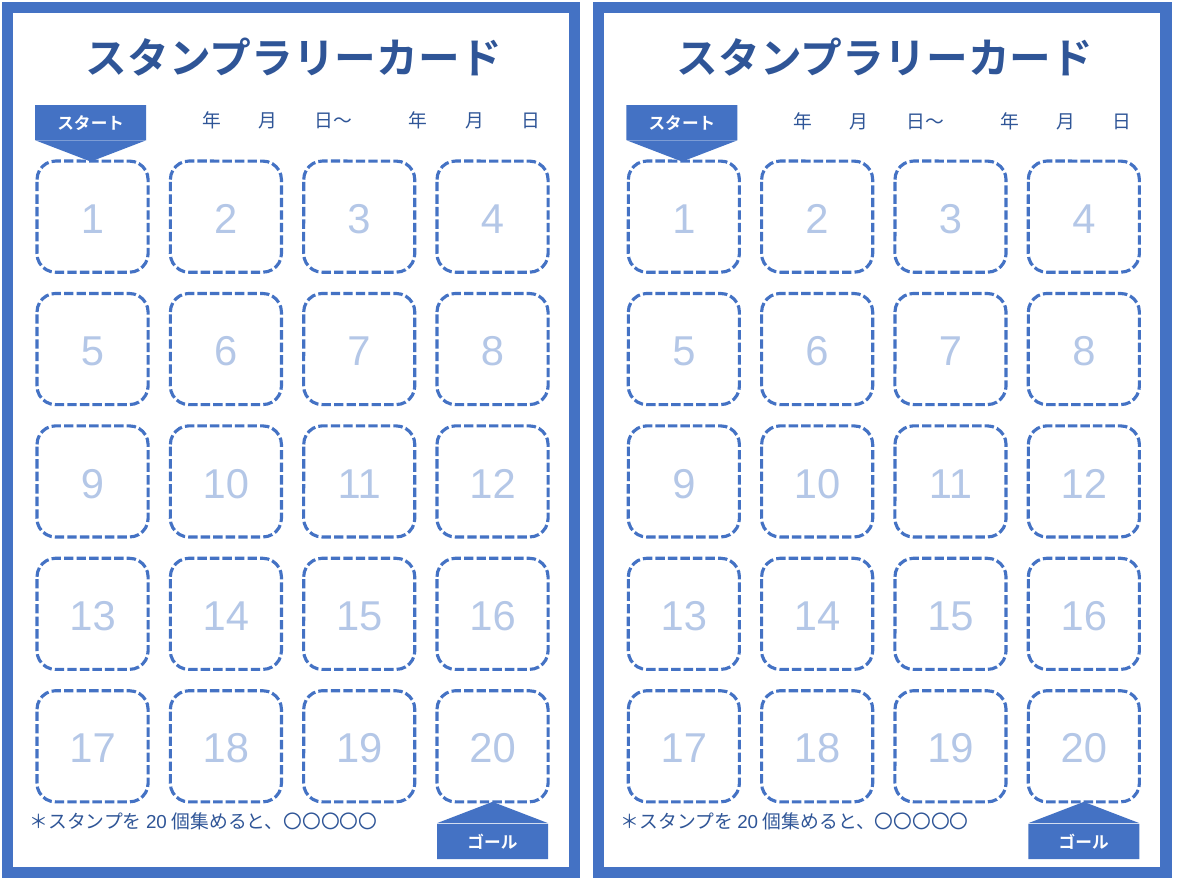

スタンプラリーカード
　　年　　月　　日～　　　年　　月　　日
スタート

1
2
3
4
5
6
7
8
9
10
11
12
13
14
15
16
17
18
19
20

ゴール
＊スタンプを20個集めると、〇〇〇〇〇

スタンプラリーカード
　　年　　月　　日～　　　年　　月　　日
スタート

1
2
3
4
5
6
7
8
9
10
11
12
13
14
15
16
17
18
19
20

ゴール
＊スタンプを20個集めると、〇〇〇〇〇